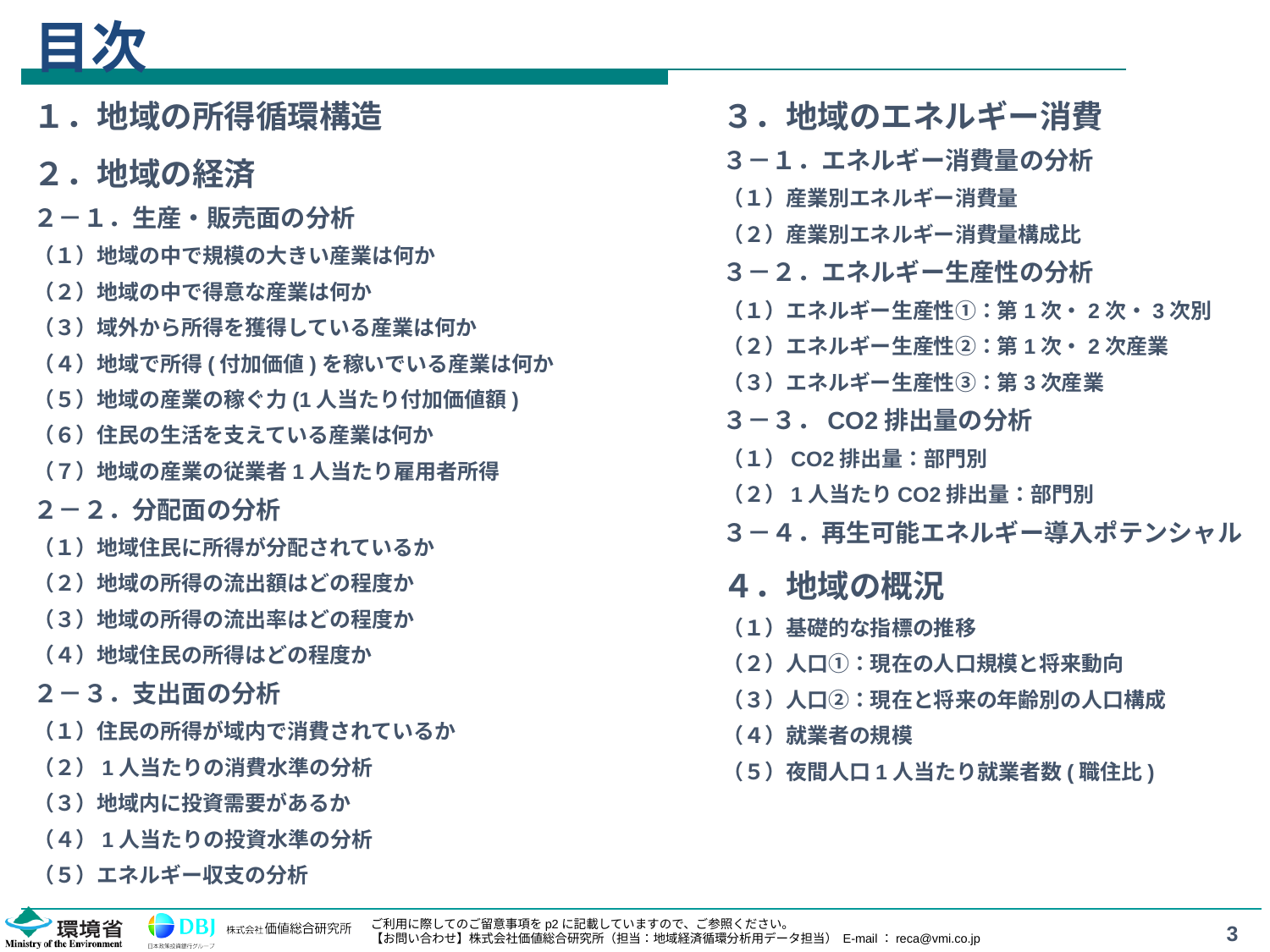

# 目次
１．地域の所得循環構造

２．地域の経済
２－１．生産・販売面の分析
（１）地域の中で規模の大きい産業は何か
（２）地域の中で得意な産業は何か
（３）域外から所得を獲得している産業は何か
（４）地域で所得(付加価値)を稼いでいる産業は何か
（５）地域の産業の稼ぐ力(1人当たり付加価値額)
（６）住民の生活を支えている産業は何か
（７）地域の産業の従業者1人当たり雇用者所得
２－２．分配面の分析
（１）地域住民に所得が分配されているか
（２）地域の所得の流出額はどの程度か
（３）地域の所得の流出率はどの程度か
（４）地域住民の所得はどの程度か
２－３．支出面の分析
（１）住民の所得が域内で消費されているか
（２）1人当たりの消費水準の分析
（３）地域内に投資需要があるか
（４）1人当たりの投資水準の分析
（５）エネルギー収支の分析
３．地域のエネルギー消費
３－１．エネルギー消費量の分析
（１）産業別エネルギー消費量
（２）産業別エネルギー消費量構成比
３－２．エネルギー生産性の分析
（１）エネルギー生産性①：第1次・2次・3次別
（２）エネルギー生産性②：第1次・2次産業
（３）エネルギー生産性③：第3次産業
３－３．CO2排出量の分析
（１）CO2排出量：部門別
（２）1人当たりCO2排出量：部門別
３－４．再生可能エネルギー導入ポテンシャル

４．地域の概況
（１）基礎的な指標の推移
（２）人口①：現在の人口規模と将来動向
（３）人口②：現在と将来の年齢別の人口構成
（４）就業者の規模
（５）夜間人口1人当たり就業者数(職住比)
3